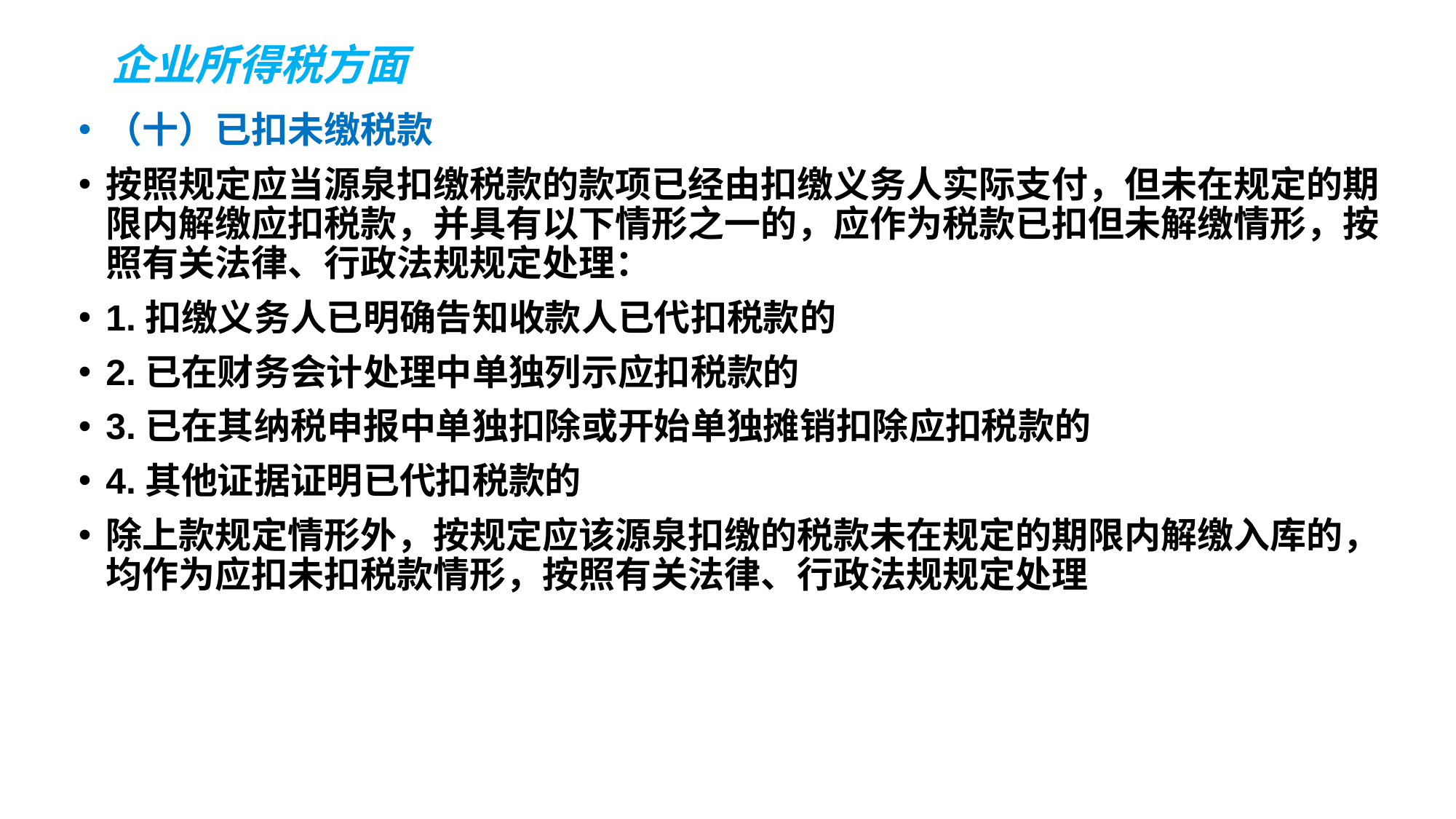

# 企业所得税方面
（十）已扣未缴税款
按照规定应当源泉扣缴税款的款项已经由扣缴义务人实际支付，但未在规定的期限内解缴应扣税款，并具有以下情形之一的，应作为税款已扣但未解缴情形，按照有关法律、行政法规规定处理：
1.扣缴义务人已明确告知收款人已代扣税款的
2.已在财务会计处理中单独列示应扣税款的
3.已在其纳税申报中单独扣除或开始单独摊销扣除应扣税款的
4.其他证据证明已代扣税款的
除上款规定情形外，按规定应该源泉扣缴的税款未在规定的期限内解缴入库的，均作为应扣未扣税款情形，按照有关法律、行政法规规定处理